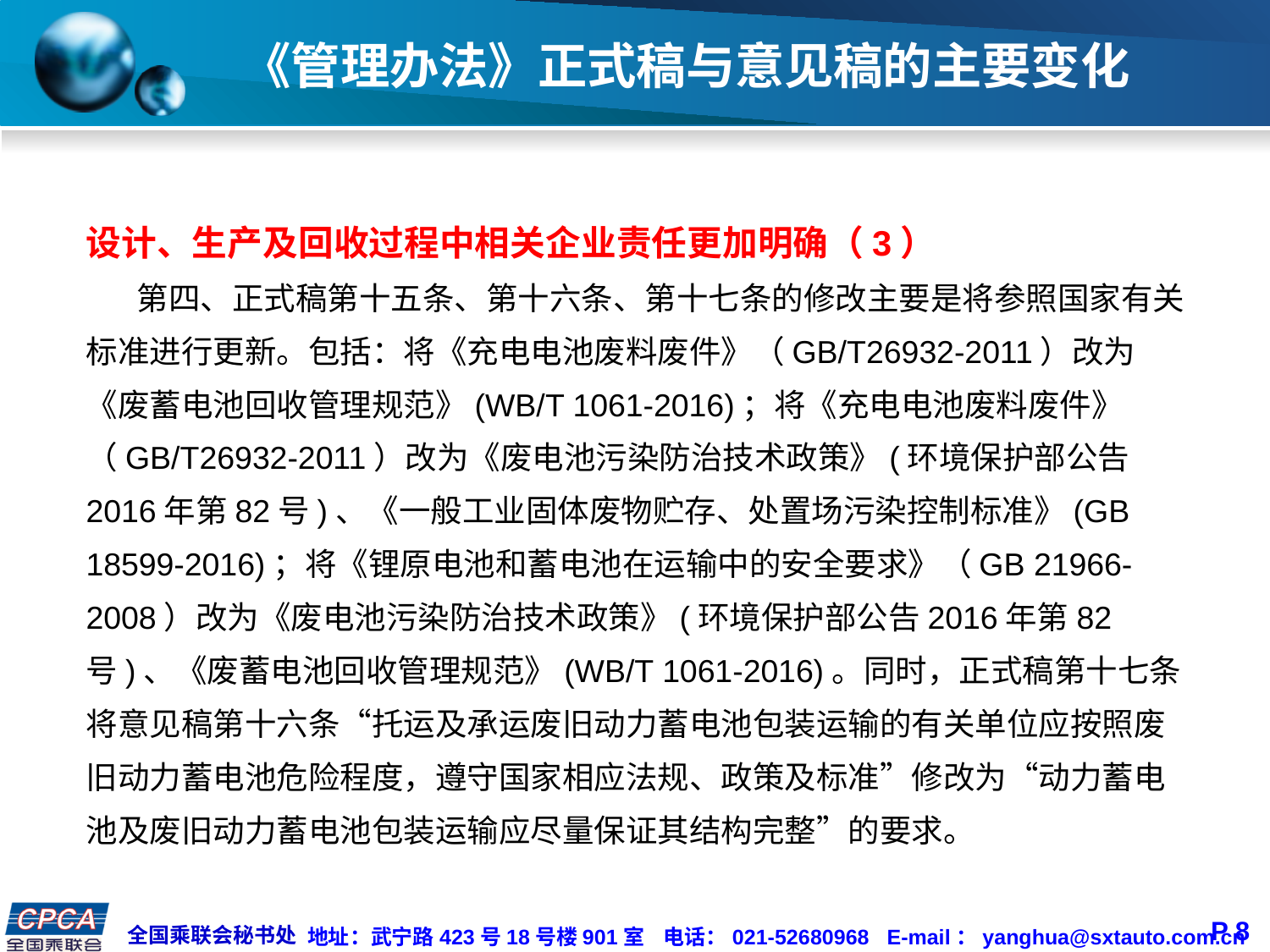

# 《管理办法》正式稿与意见稿的主要变化
设计、生产及回收过程中相关企业责任更加明确（3）
      第四、正式稿第十五条、第十六条、第十七条的修改主要是将参照国家有关标准进行更新。包括：将《充电电池废料废件》（GB/T26932-2011）改为《废蓄电池回收管理规范》(WB/T 1061-2016)；将《充电电池废料废件》（GB/T26932-2011）改为《废电池污染防治技术政策》(环境保护部公告2016年第82号)、《一般工业固体废物贮存、处置场污染控制标准》(GB 18599-2016)；将《锂原电池和蓄电池在运输中的安全要求》（GB 21966-2008）改为《废电池污染防治技术政策》(环境保护部公告2016年第82号)、《废蓄电池回收管理规范》(WB/T 1061-2016)。同时，正式稿第十七条将意见稿第十六条“托运及承运废旧动力蓄电池包装运输的有关单位应按照废旧动力蓄电池危险程度，遵守国家相应法规、政策及标准”修改为“动力蓄电池及废旧动力蓄电池包装运输应尽量保证其结构完整”的要求。